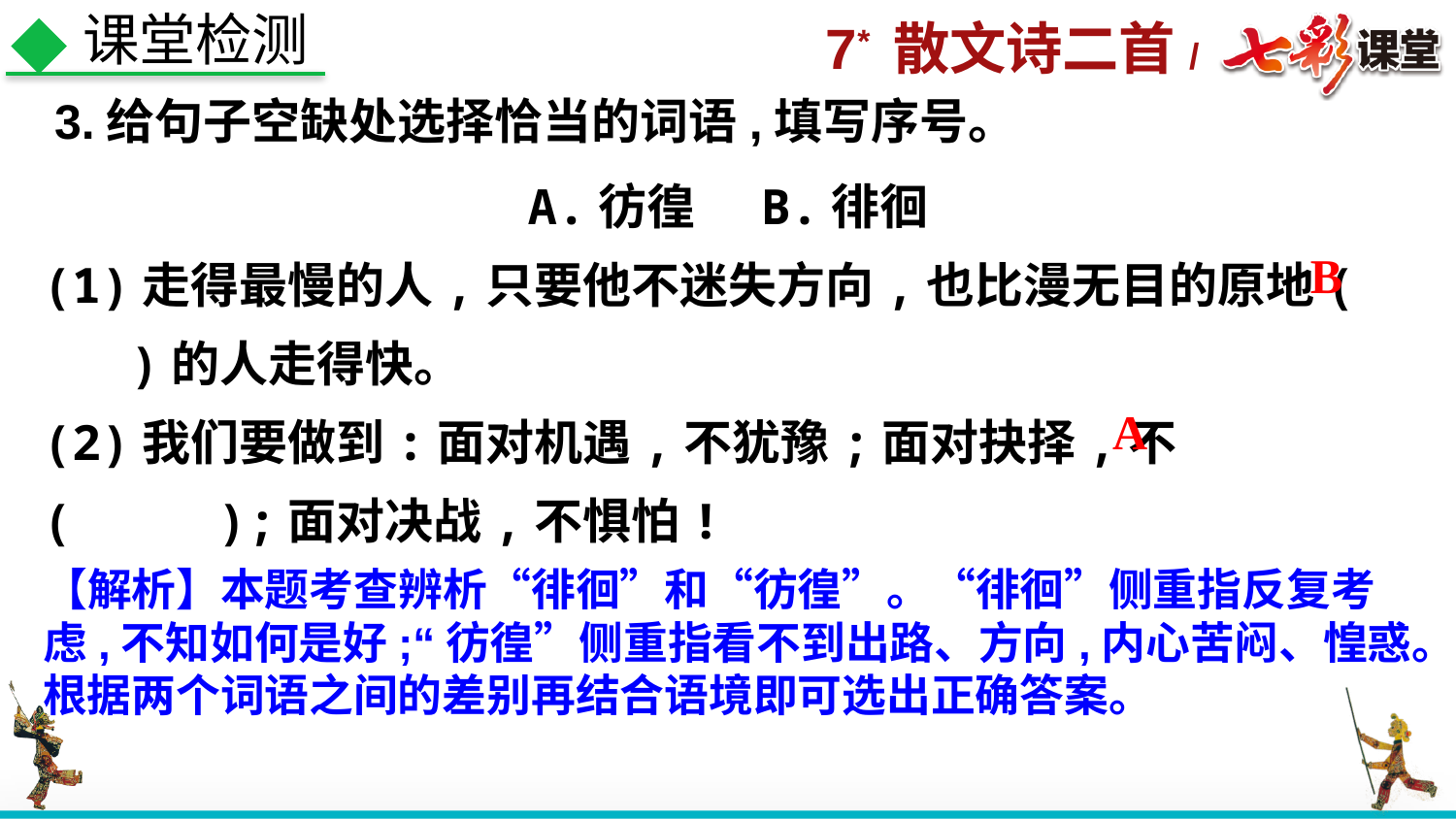

课堂检测

3.给句子空缺处选择恰当的词语,填写序号。
A.彷徨     B.徘徊
(1)走得最慢的人,只要他不迷失方向,也比漫无目的原地(     )的人走得快。
(2)我们要做到:面对机遇,不犹豫;面对抉择,不(     );面对决战,不惧怕!
B
A
【解析】本题考查辨析“徘徊”和“彷徨”。“徘徊”侧重指反复考虑,不知如何是好;“彷徨”侧重指看不到出路、方向,内心苦闷、惶惑。根据两个词语之间的差别再结合语境即可选出正确答案。